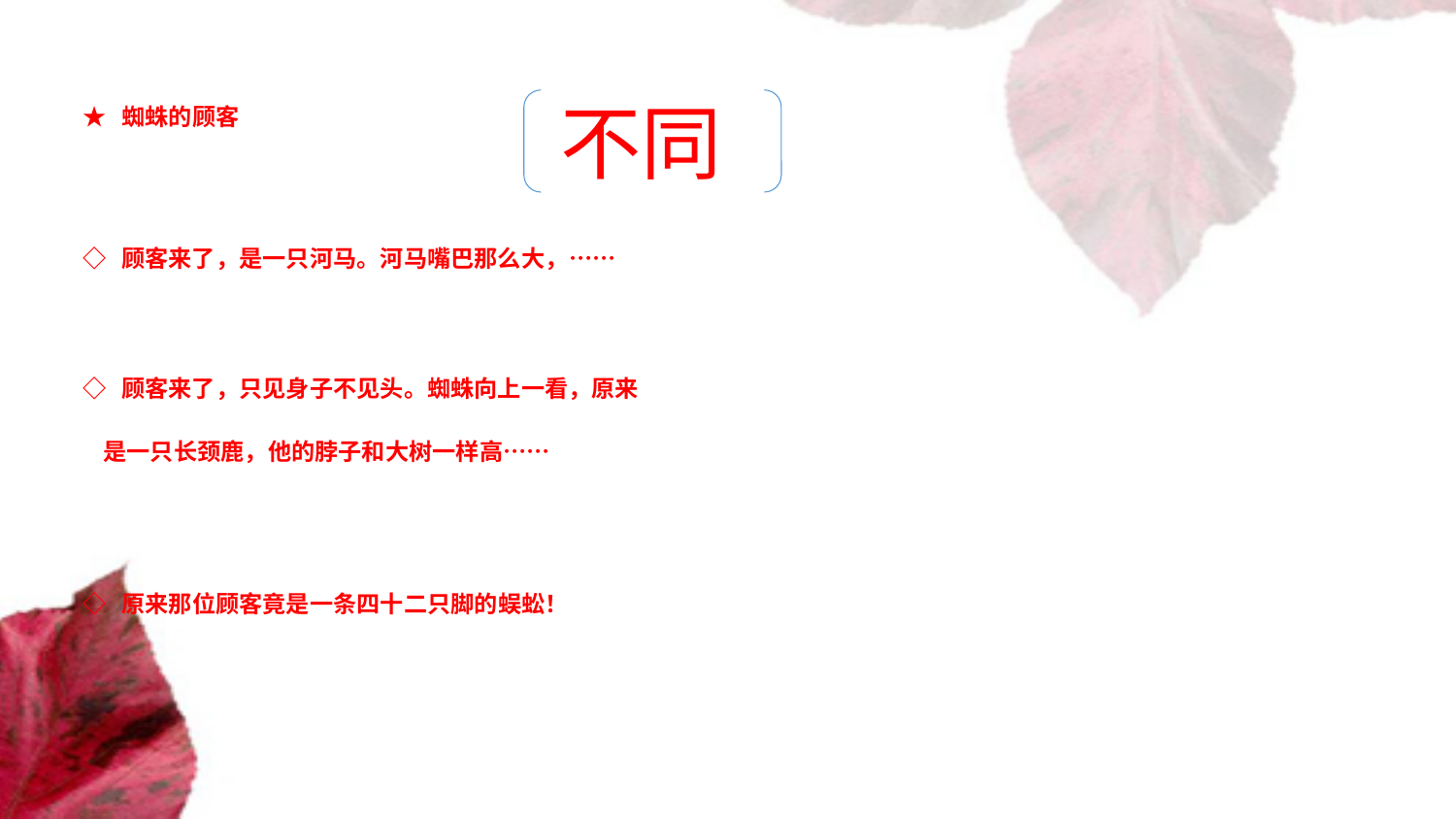

★ 蜘蛛的顾客
不同

◇ 顾客来了，是一只河马。河马嘴巴那么大，……
◇ 顾客来了，只见身子不见头。蜘蛛向上一看，原来
  是一只长颈鹿，他的脖子和大树一样高……

◇ 原来那位顾客竟是一条四十二只脚的蜈蚣！